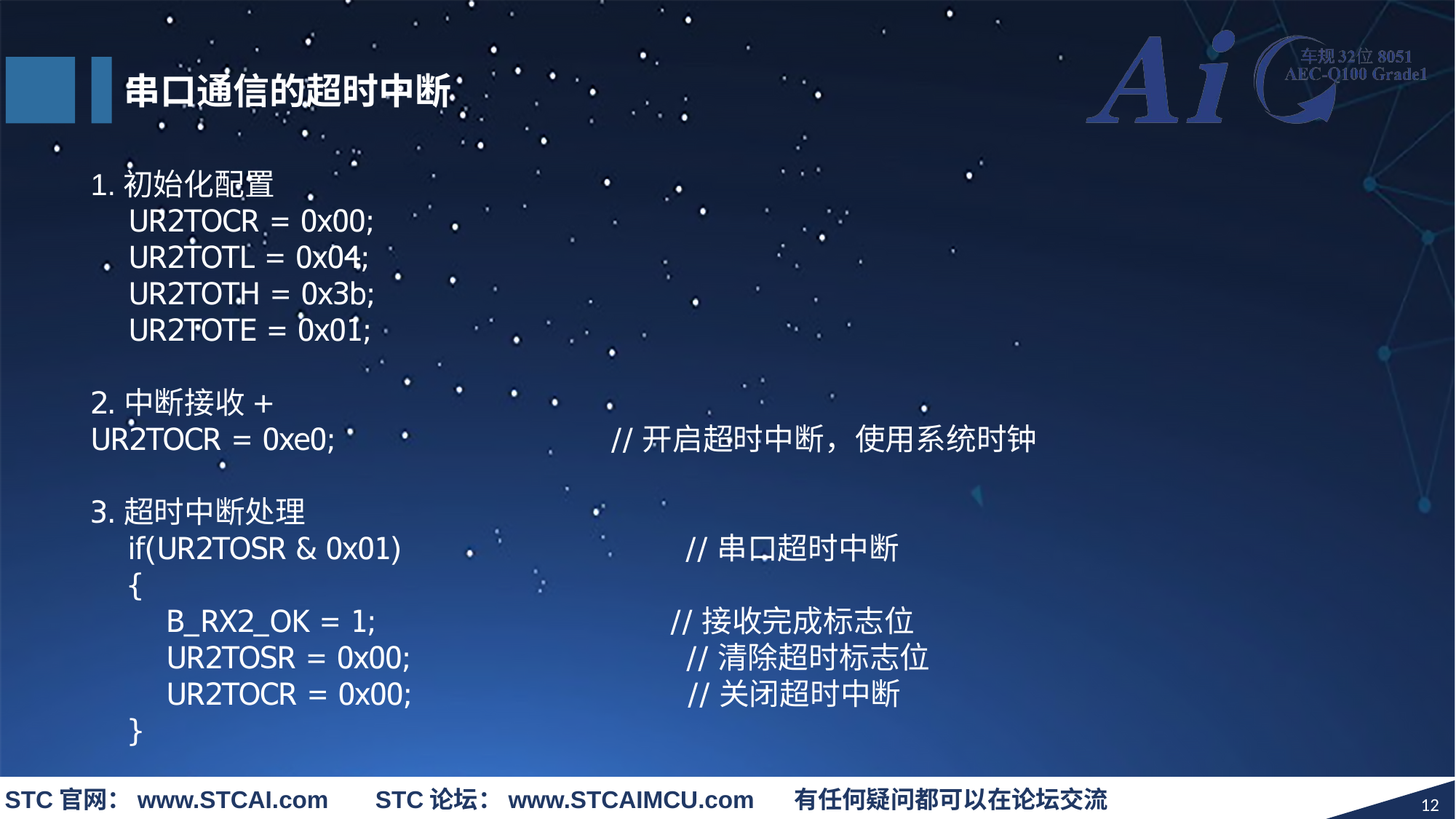

串口通信的超时中断
1.初始化配置
    UR2TOCR = 0x00;
    UR2TOTL = 0x04;
    UR2TOTH = 0x3b;
    UR2TOTE = 0x01;

2.中断接收+
UR2TOCR = 0xe0;                             //开启超时中断，使用系统时钟

3.超时中断处理
    if(UR2TOSR & 0x01)                              //串口超时中断
    {
        B_RX2_OK = 1;                               //接收完成标志位
        UR2TOSR = 0x00;                             //清除超时标志位
        UR2TOCR = 0x00;                             //关闭超时中断
    }